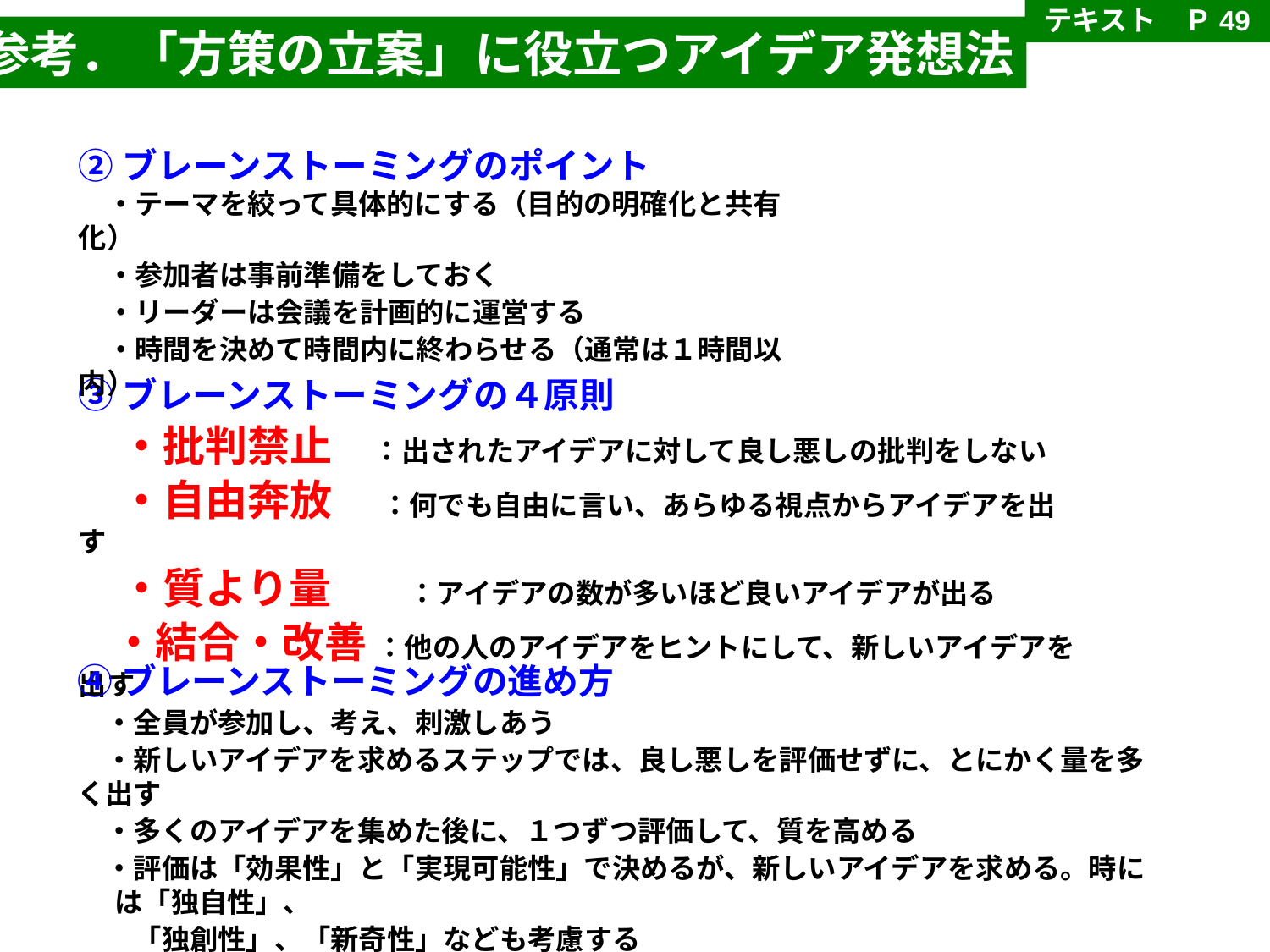

テキスト　Ｐ49
参考．「方策の立案」に役立つアイデア発想法
②ブレーンストーミングのポイント
　・テーマを絞って具体的にする（目的の明確化と共有化）
　・参加者は事前準備をしておく
　・リーダーは会議を計画的に運営する
　・時間を決めて時間内に終わらせる（通常は１時間以内）
③ブレーンストーミングの４原則
　・批判禁止　  ：出されたアイデアに対して良し悪しの批判をしない
　・自由奔放　 ：何でも自由に言い、あらゆる視点からアイデアを出す
　・質より量　　 ：アイデアの数が多いほど良いアイデアが出る
　 ・結合・改善 ：他の人のアイデアをヒントにして、新しいアイデアを出す
④ブレーンストーミングの進め方
　・全員が参加し、考え、刺激しあう
　・新しいアイデアを求めるステップでは、良し悪しを評価せずに、とにかく量を多く出す
　・多くのアイデアを集めた後に、１つずつ評価して、質を高める
　・評価は「効果性」と「実現可能性」で決めるが、新しいアイデアを求める。時には「独自性」、
　　「独創性」、「新奇性」なども考慮する